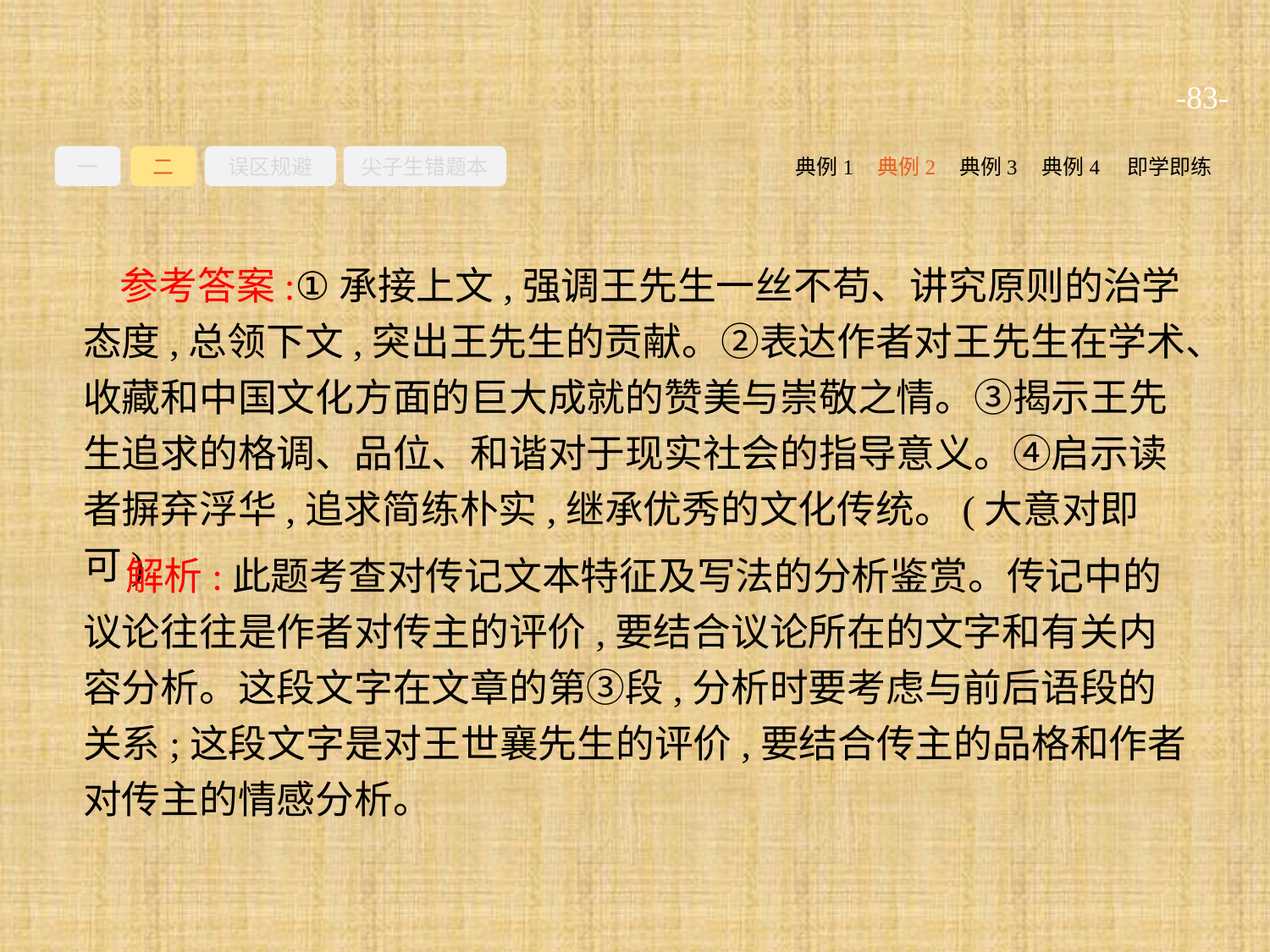

-83-
一
二
误区规避
尖子生错题本
典例2
典例3
典例4
即学即练
典例1
参考答案:①承接上文,强调王先生一丝不苟、讲究原则的治学态度,总领下文,突出王先生的贡献。②表达作者对王先生在学术、收藏和中国文化方面的巨大成就的赞美与崇敬之情。③揭示王先生追求的格调、品位、和谐对于现实社会的指导意义。④启示读者摒弃浮华,追求简练朴实,继承优秀的文化传统。(大意对即可)
解析:此题考查对传记文本特征及写法的分析鉴赏。传记中的议论往往是作者对传主的评价,要结合议论所在的文字和有关内容分析。这段文字在文章的第③段,分析时要考虑与前后语段的关系;这段文字是对王世襄先生的评价,要结合传主的品格和作者对传主的情感分析。